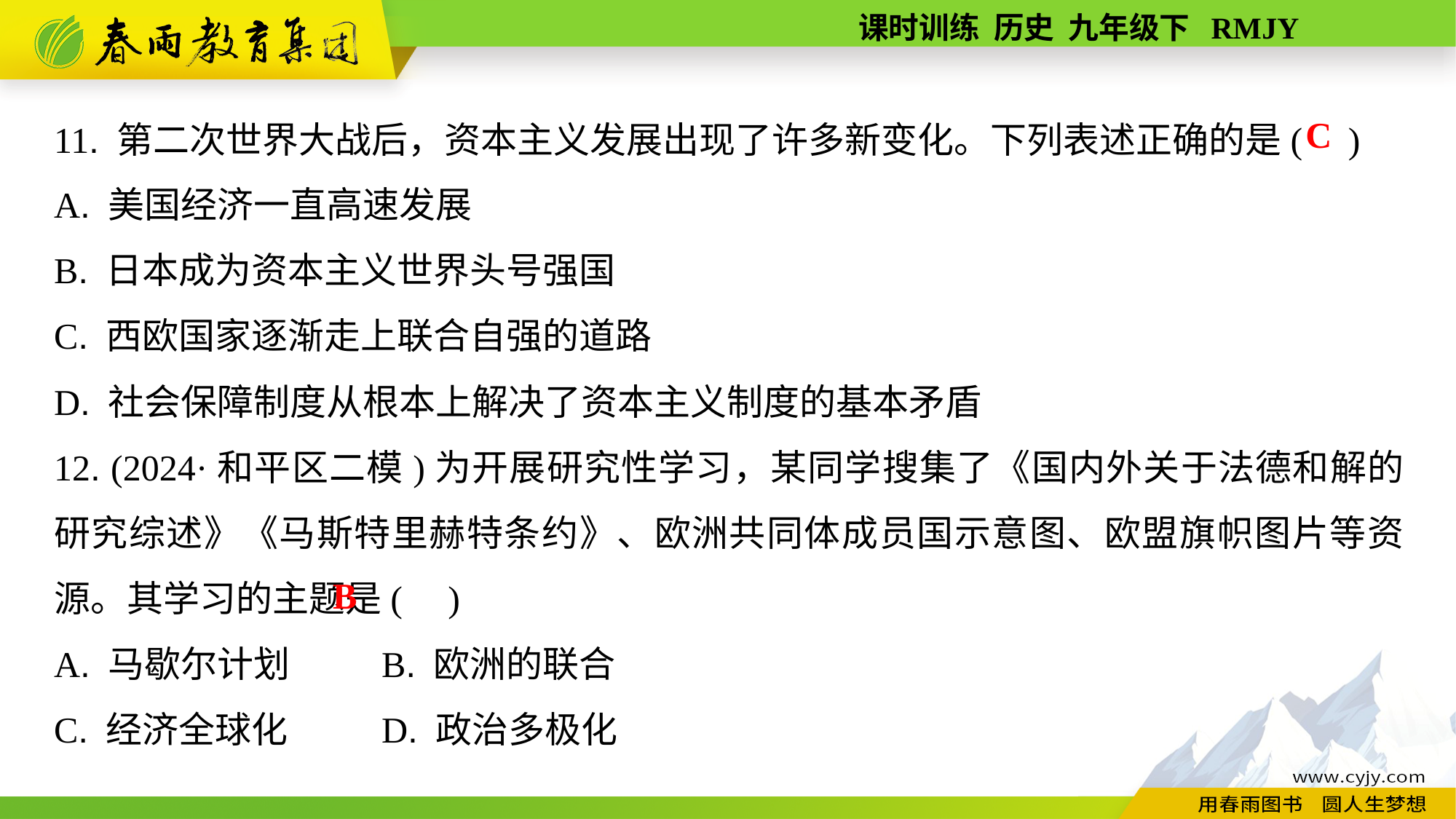

11. 第二次世界大战后，资本主义发展出现了许多新变化。下列表述正确的是(     )
A. 美国经济一直高速发展
B. 日本成为资本主义世界头号强国
C. 西欧国家逐渐走上联合自强的道路
D. 社会保障制度从根本上解决了资本主义制度的基本矛盾
12. (2024·和平区二模)为开展研究性学习，某同学搜集了《国内外关于法德和解的研究综述》《马斯特里赫特条约》、欧洲共同体成员国示意图、欧盟旗帜图片等资源。其学习的主题是(     )
A. 马歇尔计划	B. 欧洲的联合
C. 经济全球化	D. 政治多极化
C
B